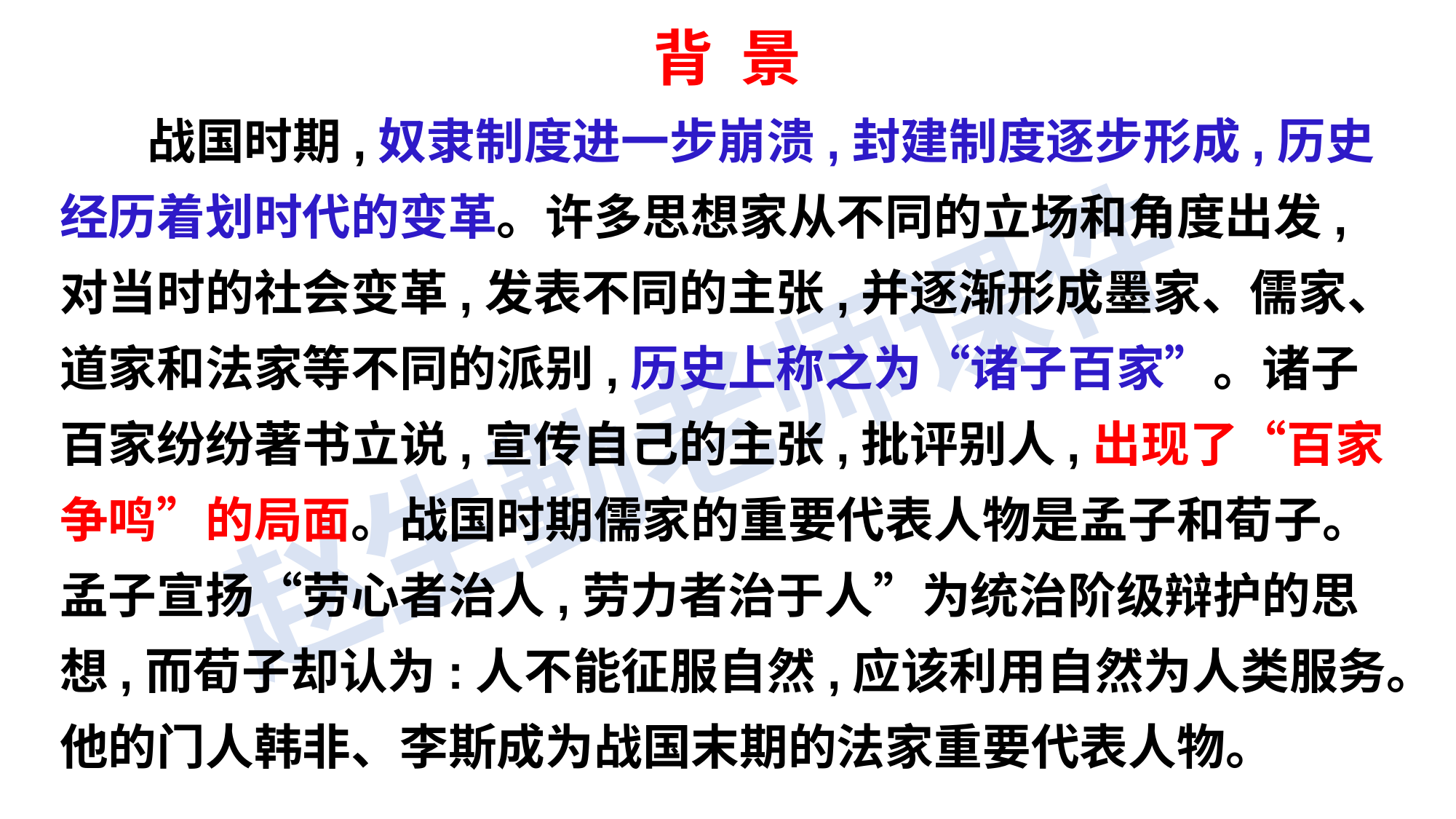

背  景
          战国时期,奴隶制度进一步崩溃,封建制度逐步形成,历史经历着划时代的变革。许多思想家从不同的立场和角度出发,对当时的社会变革,发表不同的主张,并逐渐形成墨家、儒家、道家和法家等不同的派别,历史上称之为“诸子百家”。诸子百家纷纷著书立说,宣传自己的主张,批评别人,出现了“百家争鸣”的局面。战国时期儒家的重要代表人物是孟子和荀子。孟子宣扬“劳心者治人,劳力者治于人”为统治阶级辩护的思想,而荀子却认为:人不能征服自然,应该利用自然为人类服务。他的门人韩非、李斯成为战国末期的法家重要代表人物。